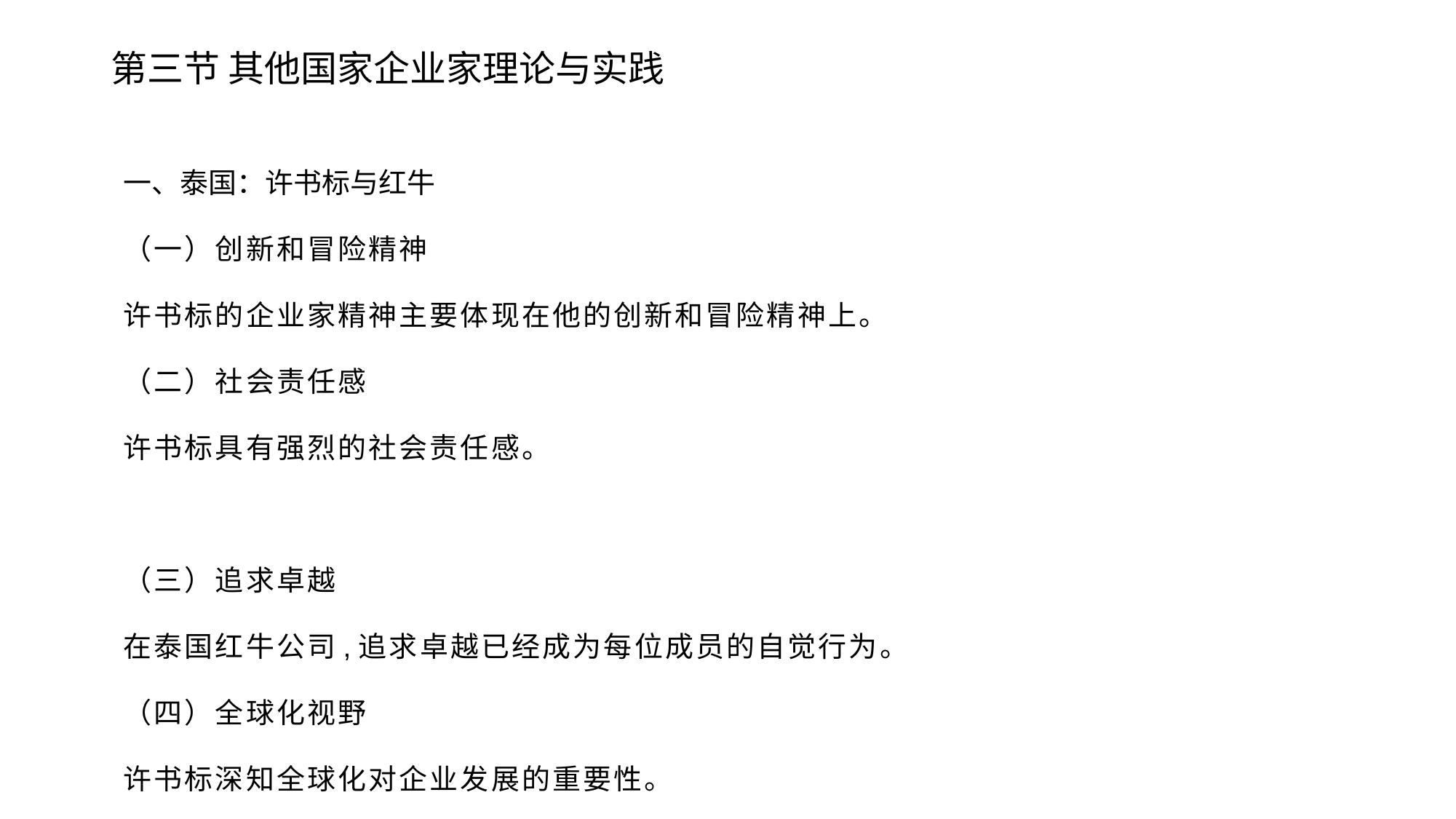

# 第三节 其他国家企业家理论与实践
一、泰国：许书标与红牛
（一）创新和冒险精神
许书标的企业家精神主要体现在他的创新和冒险精神上。
（二）社会责任感
许书标具有强烈的社会责任感。

（三）追求卓越
在泰国红牛公司,追求卓越已经成为每位成员的自觉行为。
（四）全球化视野
许书标深知全球化对企业发展的重要性。